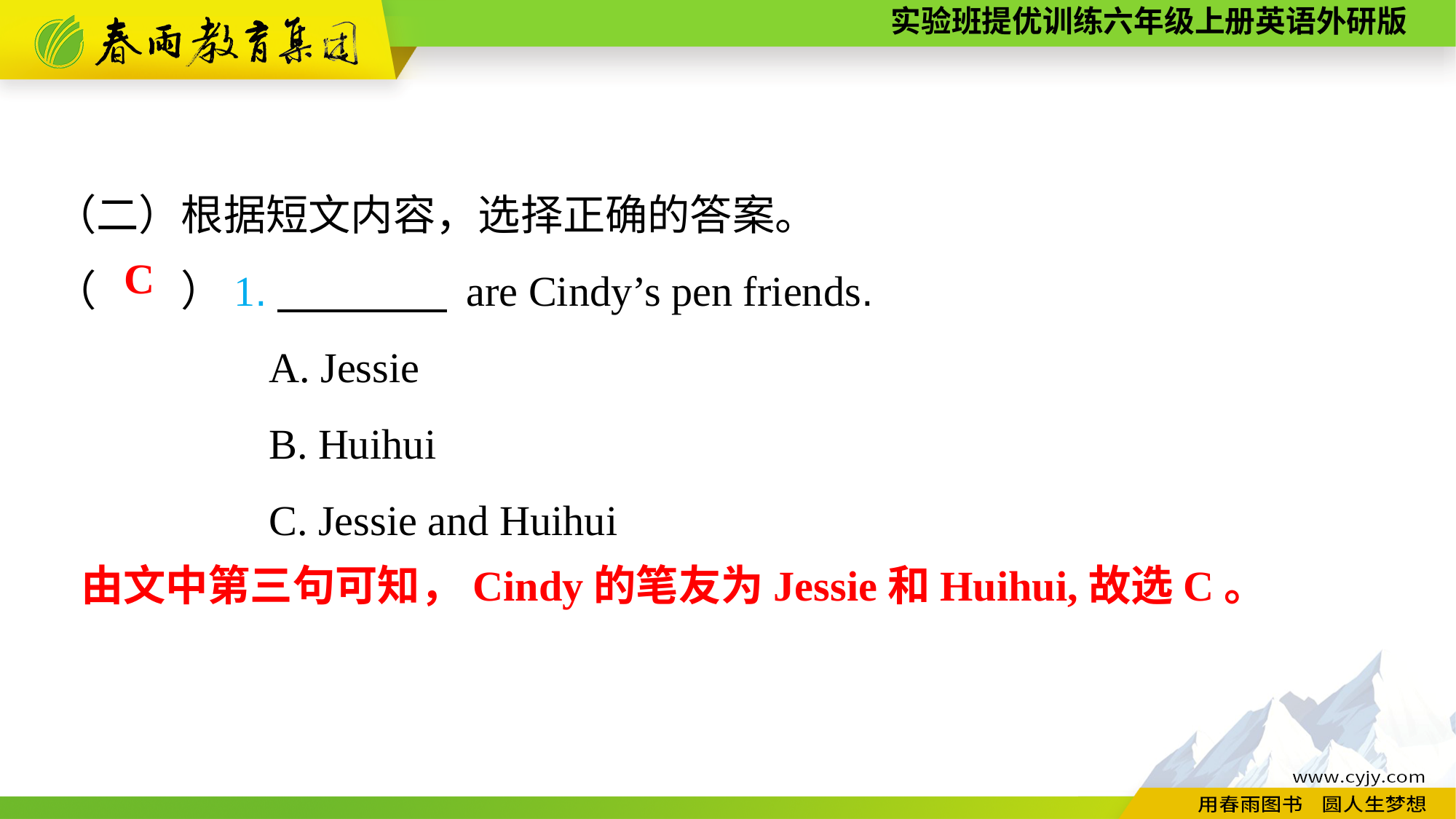

（二）根据短文内容，选择正确的答案。
（　　）1.　　　　 are Cindy’s pen friends.
A. Jessie
B. Huihui
C. Jessie and Huihui
C
由文中第三句可知，Cindy的笔友为Jessie和Huihui,故选C。